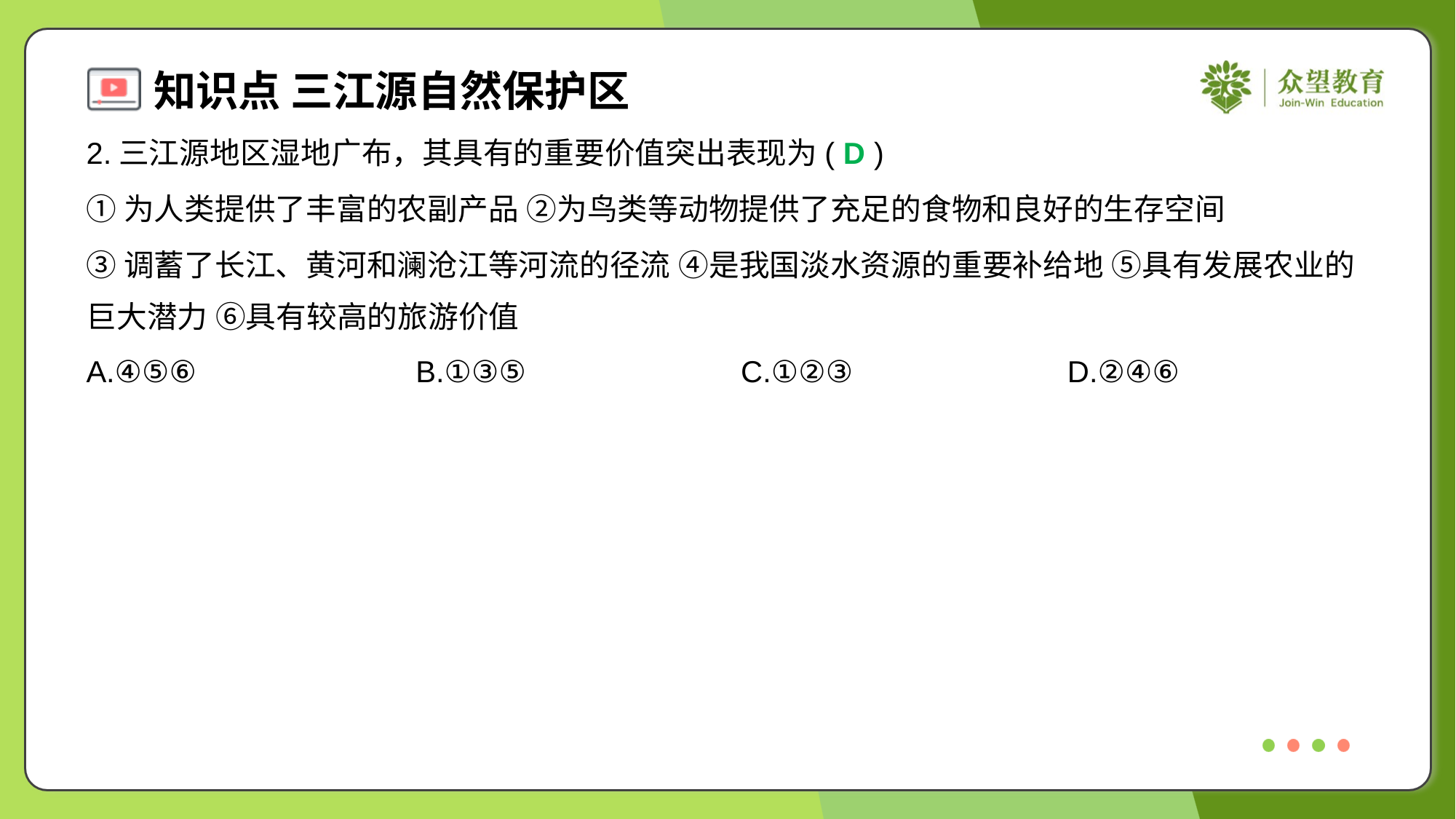

2.三江源地区湿地广布，其具有的重要价值突出表现为(     )
D
①为人类提供了丰富的农副产品 ②为鸟类等动物提供了充足的食物和良好的生存空间
③调蓄了长江、黄河和澜沧江等河流的径流 ④是我国淡水资源的重要补给地 ⑤具有发展农业的
巨大潜力 ⑥具有较高的旅游价值
A.④⑤⑥	B.①③⑤	C.①②③	D.②④⑥